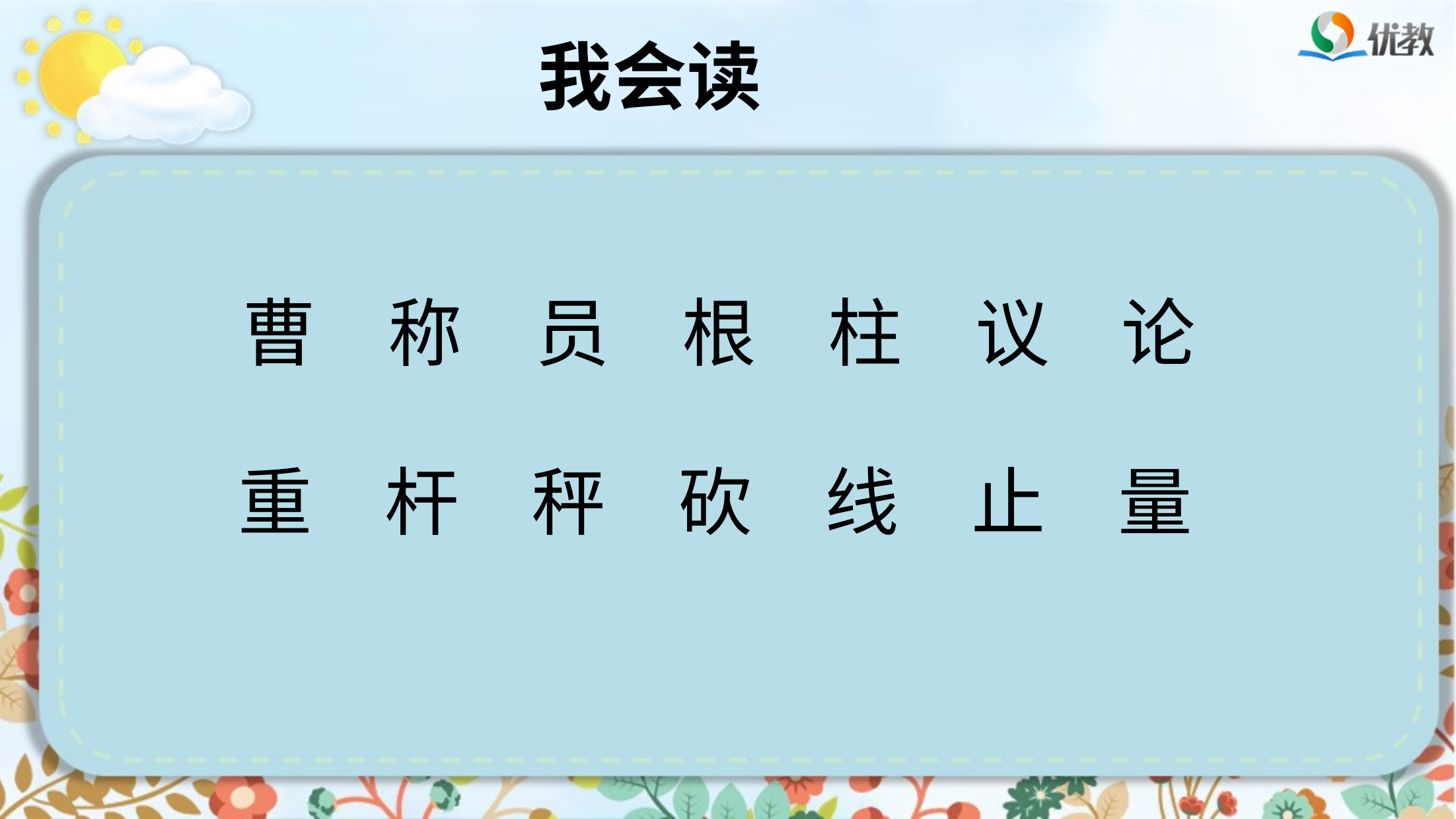

我会读

曹

称

员

根

柱

议

论

重

杆

秤

砍

线

止

量